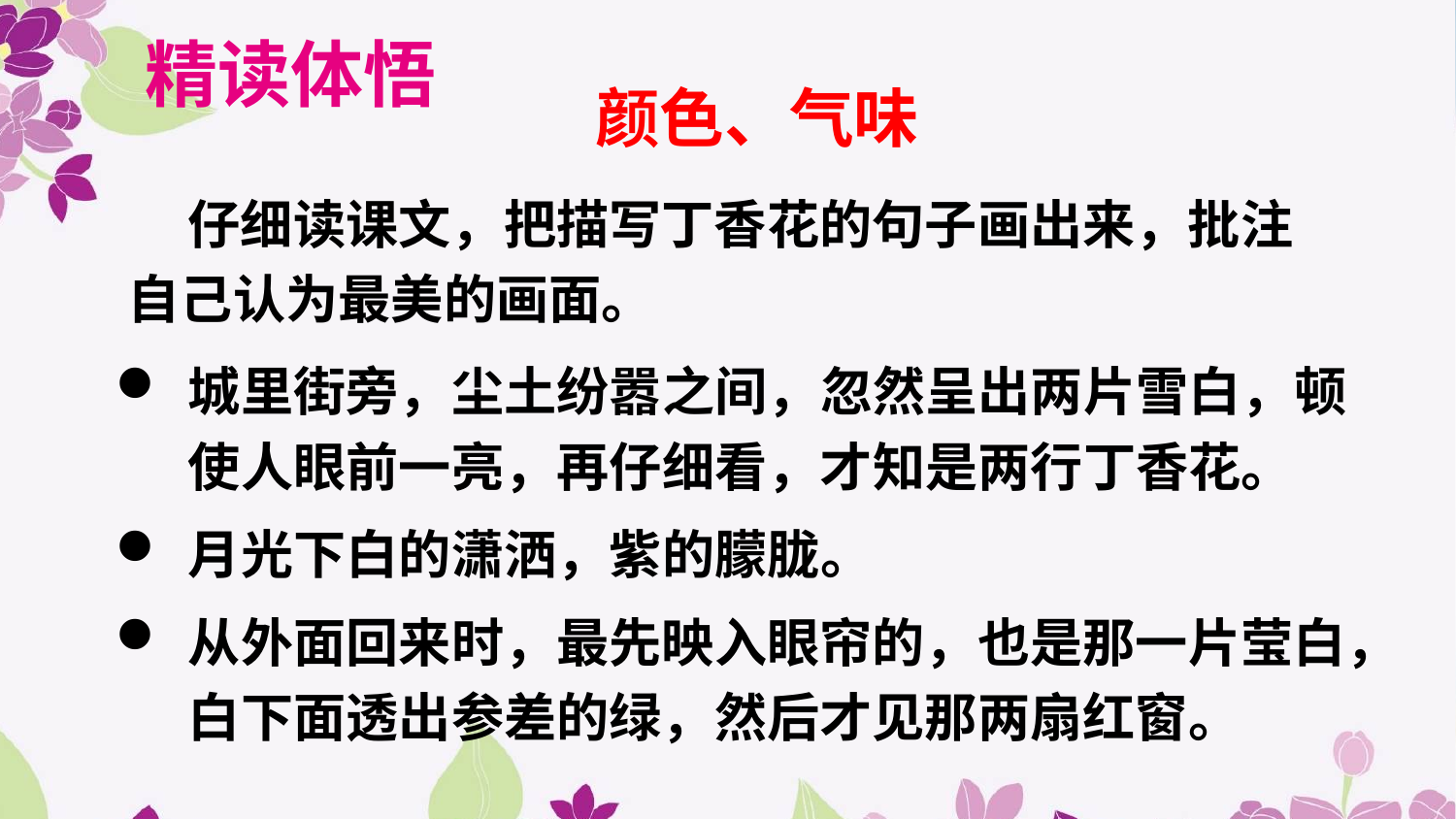

精读体悟
颜色、气味
    仔细读课文，把描写丁香花的句子画出来，批注自己认为最美的画面。
城里街旁，尘土纷嚣之间，忽然呈出两片雪白，顿使人眼前一亮，再仔细看，才知是两行丁香花。
月光下白的潇洒，紫的朦胧。
从外面回来时，最先映入眼帘的，也是那一片莹白，白下面透出参差的绿，然后才见那两扇红窗。